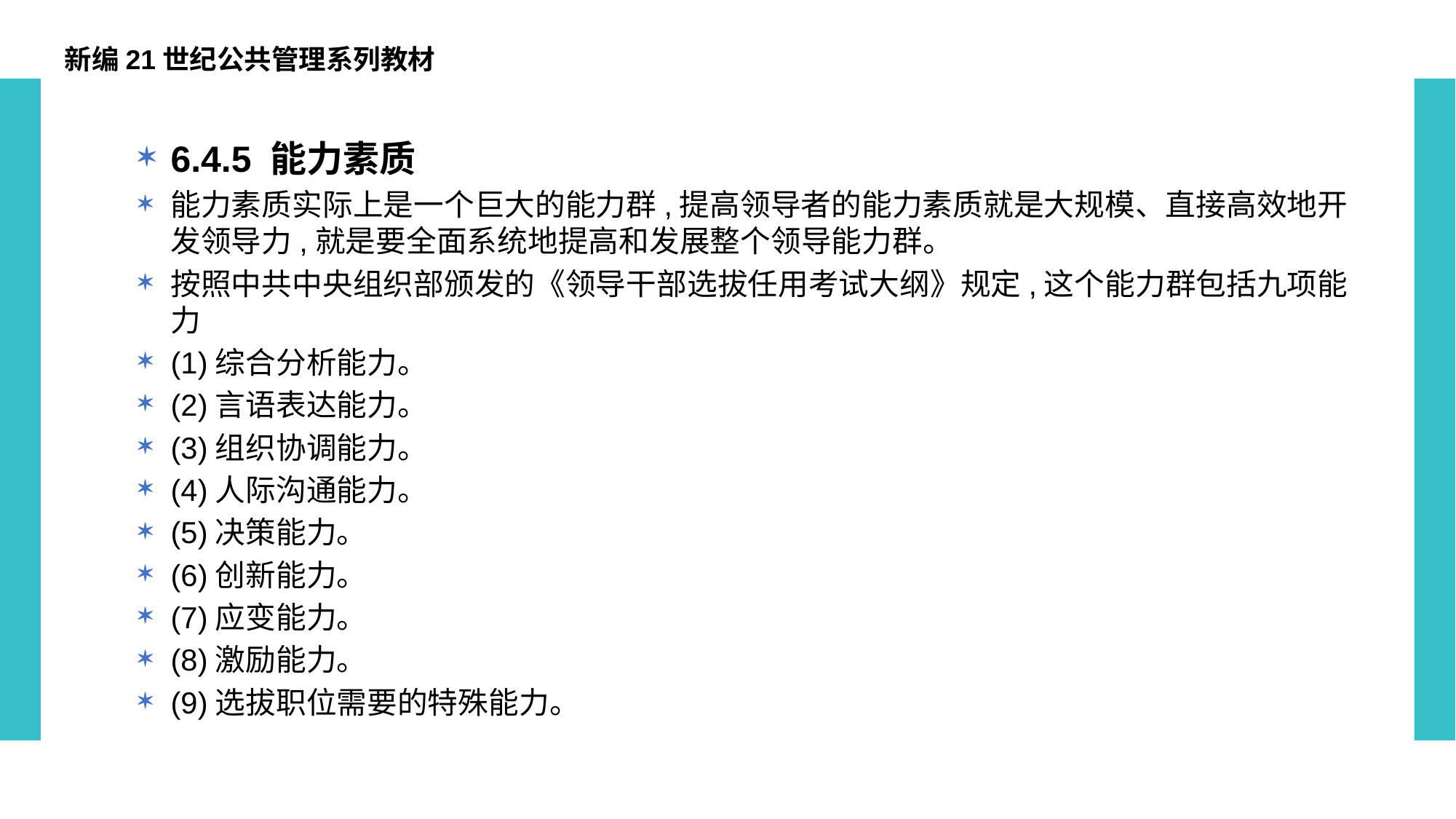

新编21世纪公共管理系列教材
6.4.5 能力素质
能力素质实际上是一个巨大的能力群,提高领导者的能力素质就是大规模、直接高效地开发领导力,就是要全面系统地提高和发展整个领导能力群。
按照中共中央组织部颁发的《领导干部选拔任用考试大纲》规定,这个能力群包括九项能力
(1)综合分析能力。
(2)言语表达能力。
(3)组织协调能力。
(4)人际沟通能力。
(5)决策能力。
(6)创新能力。
(7)应变能力。
(8)激励能力。
(9)选拔职位需要的特殊能力。